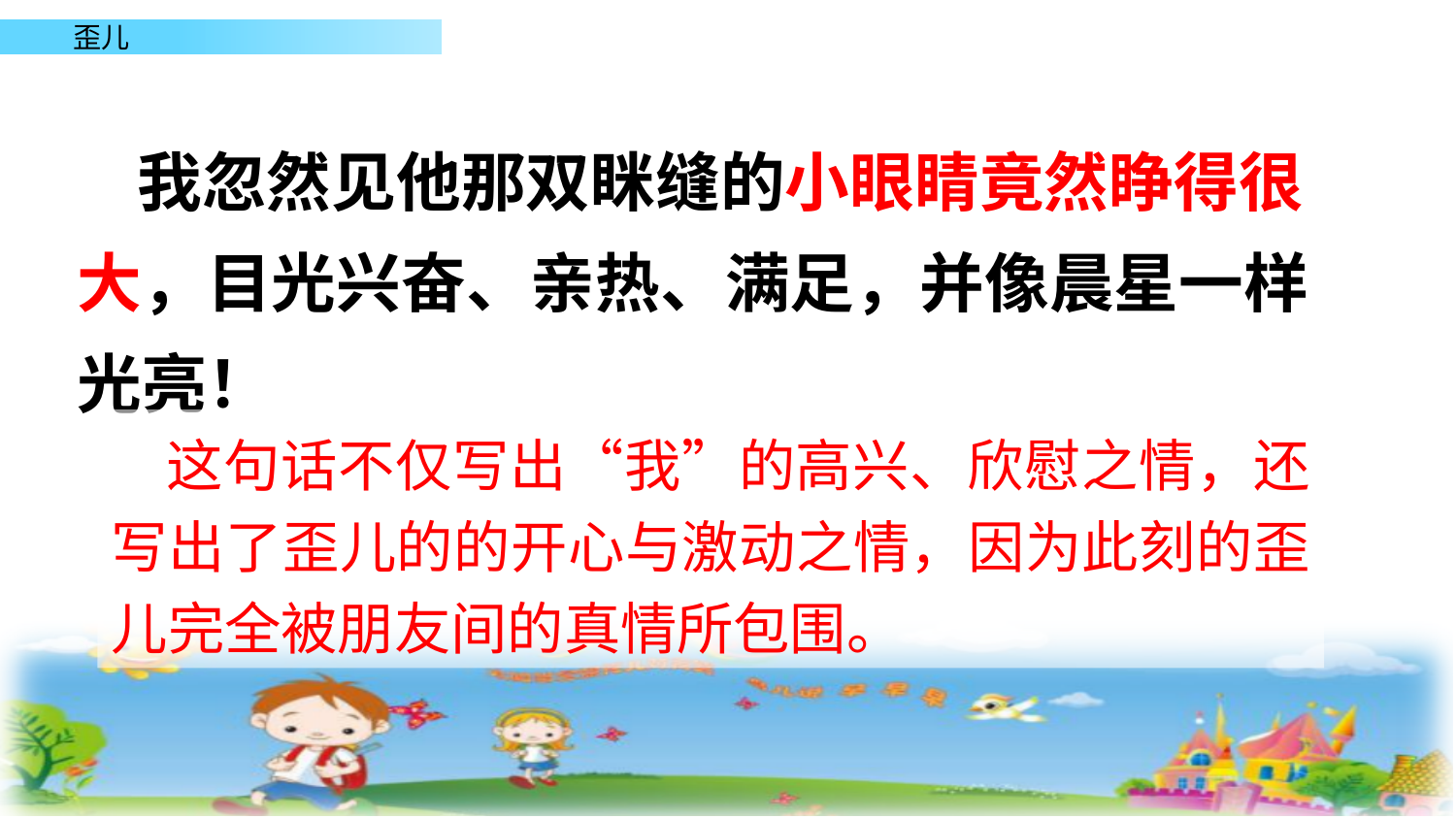

我忽然见他那双眯缝的小眼睛竟然睁得很大，目光兴奋、亲热、满足，并像晨星一样光亮！
   这句话不仅写出“我”的高兴、欣慰之情，还写出了歪儿的的开心与激动之情，因为此刻的歪儿完全被朋友间的真情所包围。